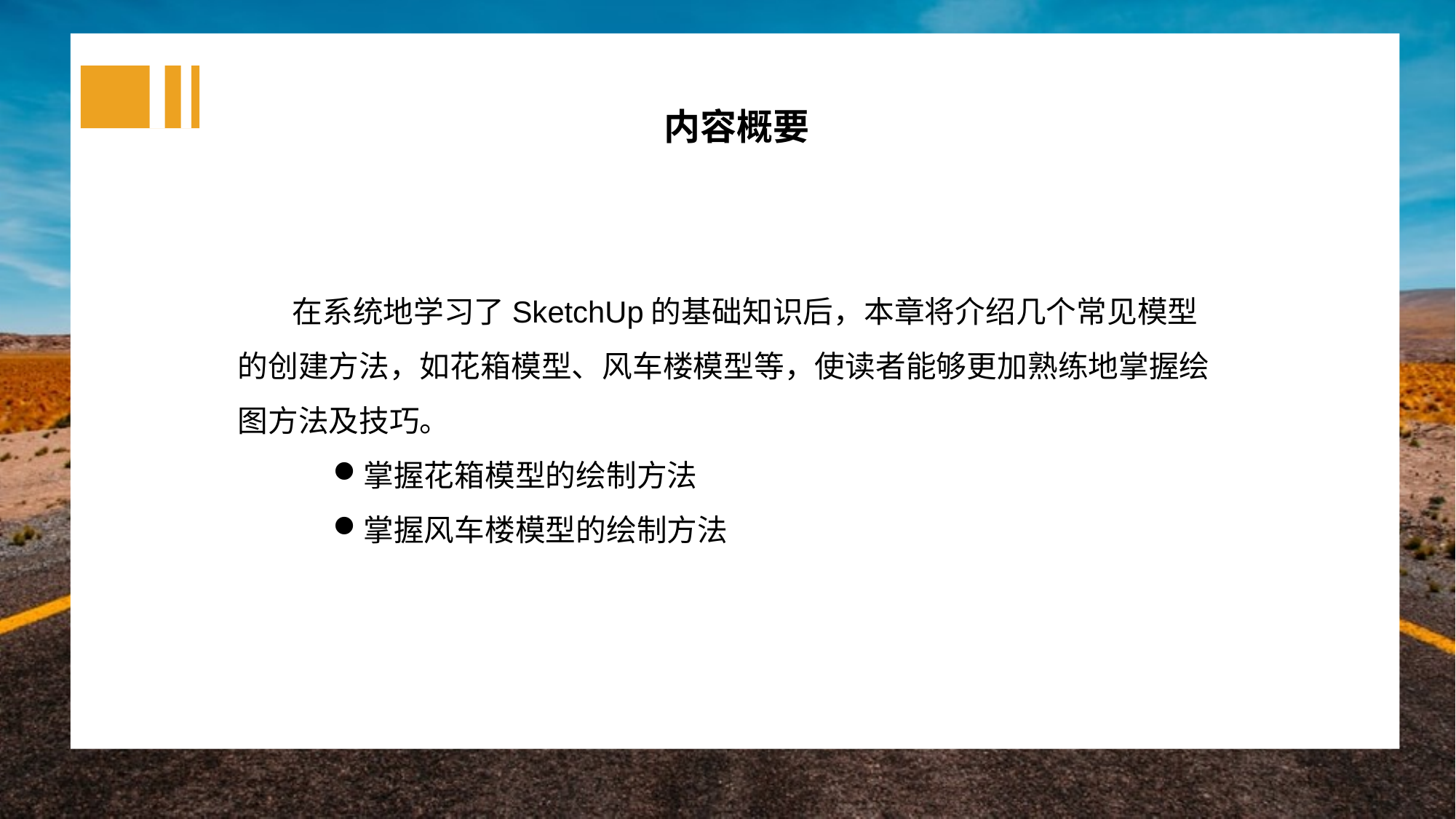

内容概要
在系统地学习了SketchUp的基础知识后，本章将介绍几个常见模型的创建方法，如花箱模型、风车楼模型等，使读者能够更加熟练地掌握绘图方法及技巧。
掌握花箱模型的绘制方法
掌握风车楼模型的绘制方法